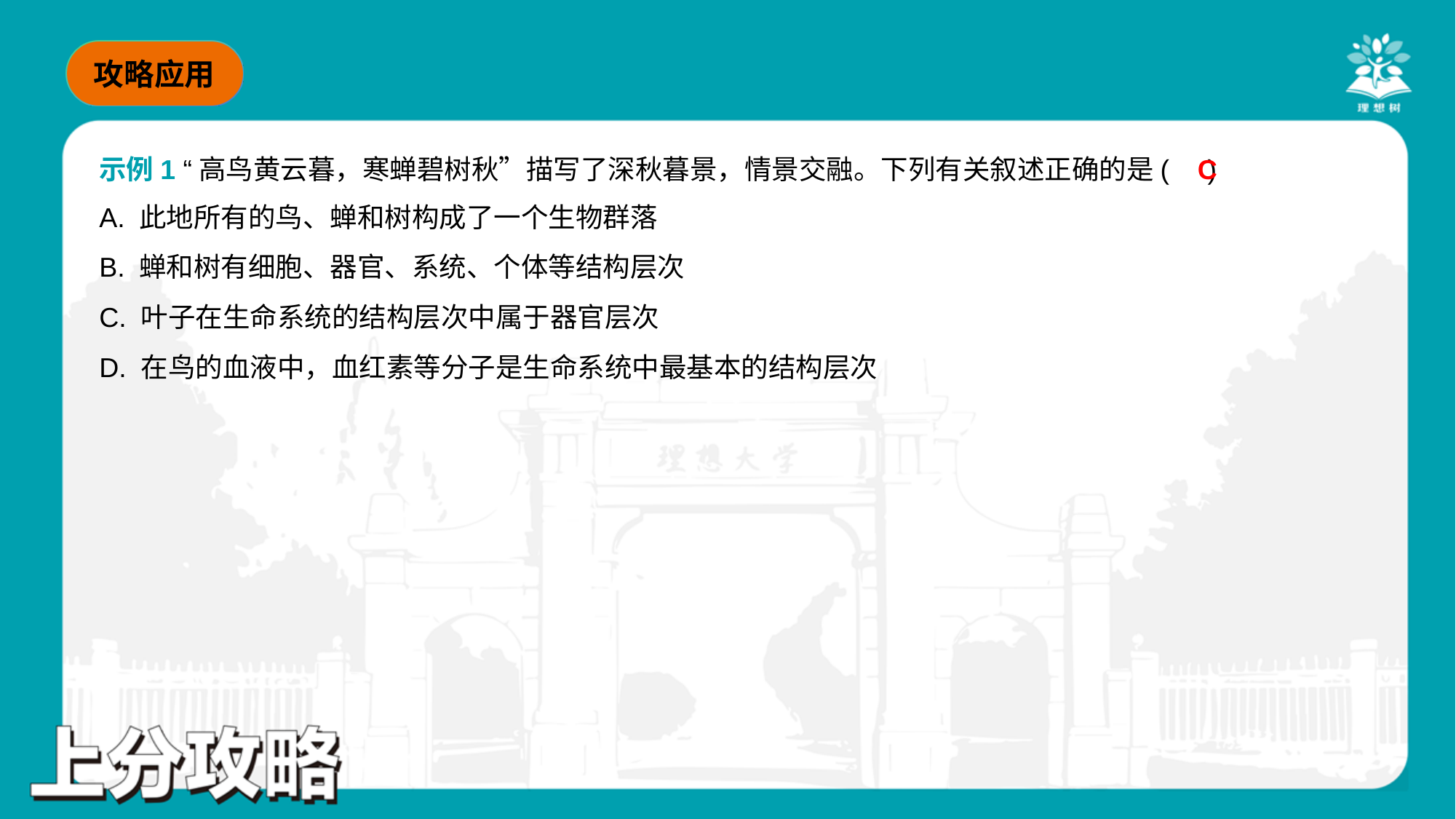

C
示例1 “高鸟黄云暮，寒蝉碧树秋”描写了深秋暮景，情景交融。下列有关叙述正确的是(     )
A. 此地所有的鸟、蝉和树构成了一个生物群落
B. 蝉和树有细胞、器官、系统、个体等结构层次
C. 叶子在生命系统的结构层次中属于器官层次
D. 在鸟的血液中，血红素等分子是生命系统中最基本的结构层次